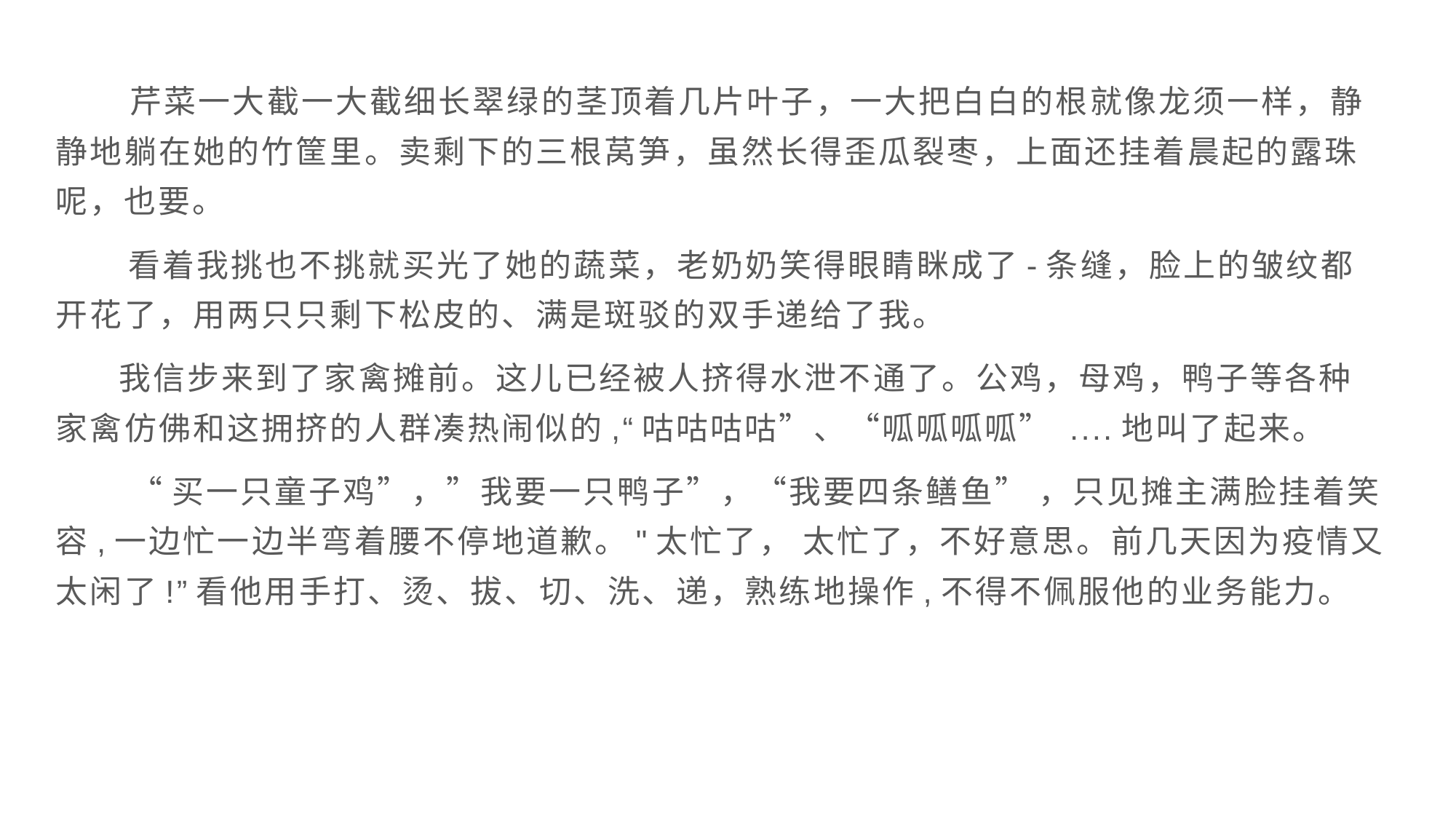

芹菜一大截一大截细长翠绿的茎顶着几片叶子，一大把白白的根就像龙须一样，静静地躺在她的竹筐里。卖剩下的三根莴笋，虽然长得歪瓜裂枣，上面还挂着晨起的露珠呢，也要。
       看着我挑也不挑就买光了她的蔬菜，老奶奶笑得眼睛眯成了-条缝，脸上的皱纹都开花了，用两只只剩下松皮的、满是斑驳的双手递给了我。
      我信步来到了家禽摊前。这儿已经被人挤得水泄不通了。公鸡，母鸡，鸭子等各种家禽仿佛和这拥挤的人群凑热闹似的,“咕咕咕咕”、“呱呱呱呱” ....地叫了起来。
        “买一只童子鸡”，”我要一只鸭子”，“我要四条鳝鱼” ，只见摊主满脸挂着笑容,一边忙一边半弯着腰不停地道歉。"太忙了， 太忙了，不好意思。前几天因为疫情又太闲了!”看他用手打、烫、拔、切、洗、递，熟练地操作,不得不佩服他的业务能力。